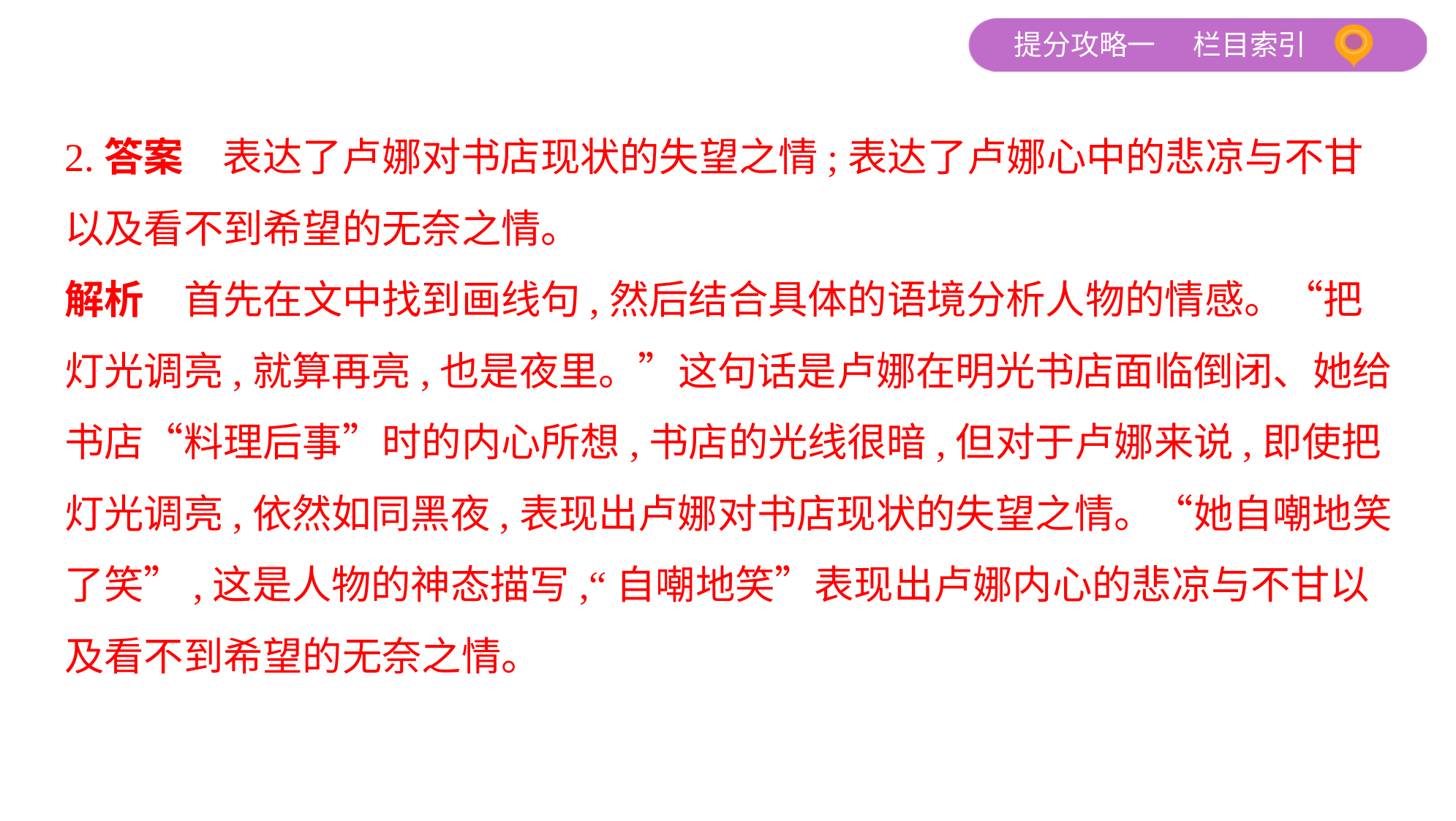

2.答案　表达了卢娜对书店现状的失望之情;表达了卢娜心中的悲凉与不甘
以及看不到希望的无奈之情。
解析　首先在文中找到画线句,然后结合具体的语境分析人物的情感。“把
灯光调亮,就算再亮,也是夜里。”这句话是卢娜在明光书店面临倒闭、她给
书店“料理后事”时的内心所想,书店的光线很暗,但对于卢娜来说,即使把
灯光调亮,依然如同黑夜,表现出卢娜对书店现状的失望之情。“她自嘲地笑
了笑”,这是人物的神态描写,“自嘲地笑”表现出卢娜内心的悲凉与不甘以
及看不到希望的无奈之情。